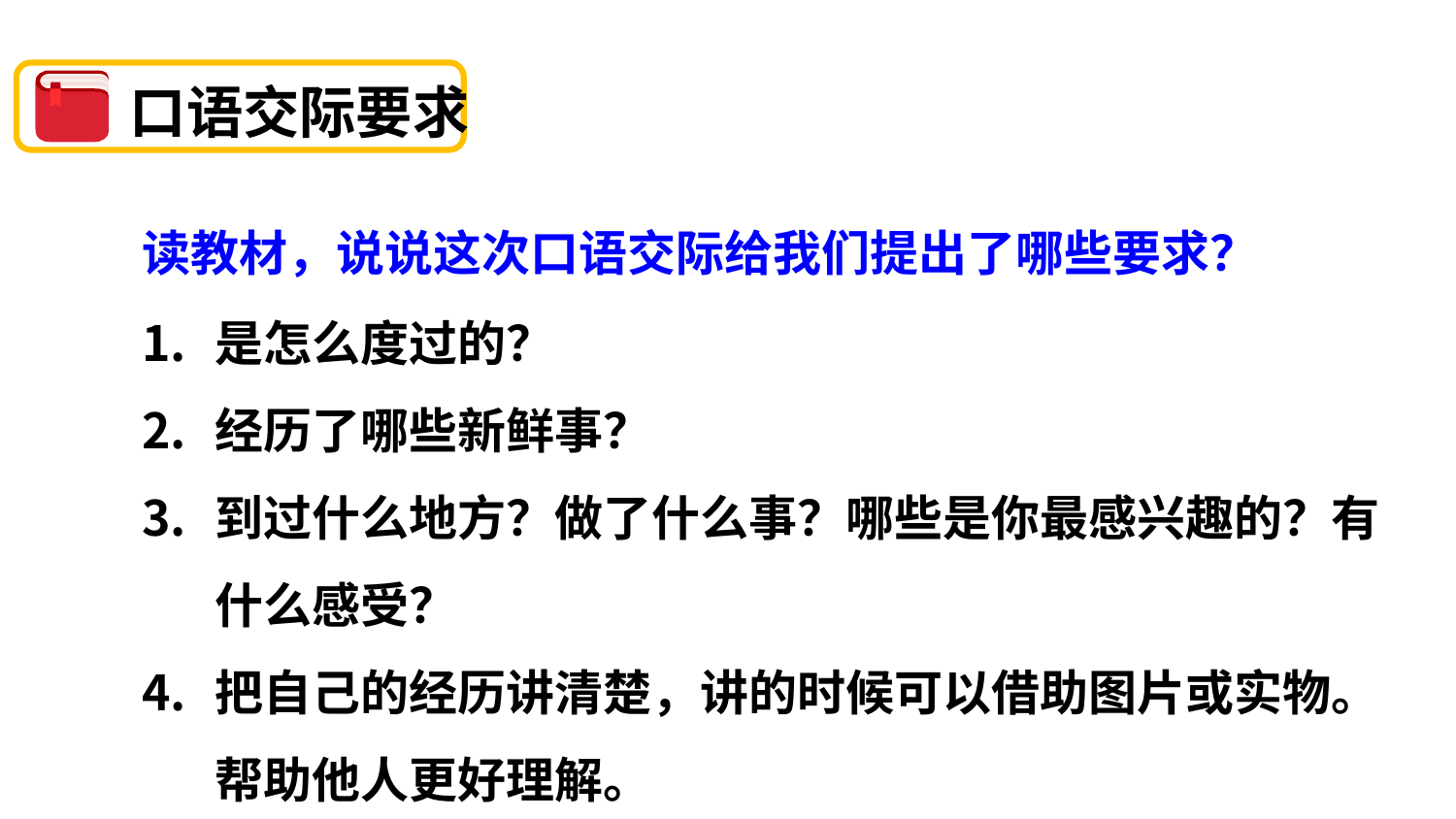

口语交际要求
读教材，说说这次口语交际给我们提出了哪些要求？
是怎么度过的？
经历了哪些新鲜事？
到过什么地方？做了什么事？哪些是你最感兴趣的？有什么感受？
把自己的经历讲清楚，讲的时候可以借助图片或实物。帮助他人更好理解。